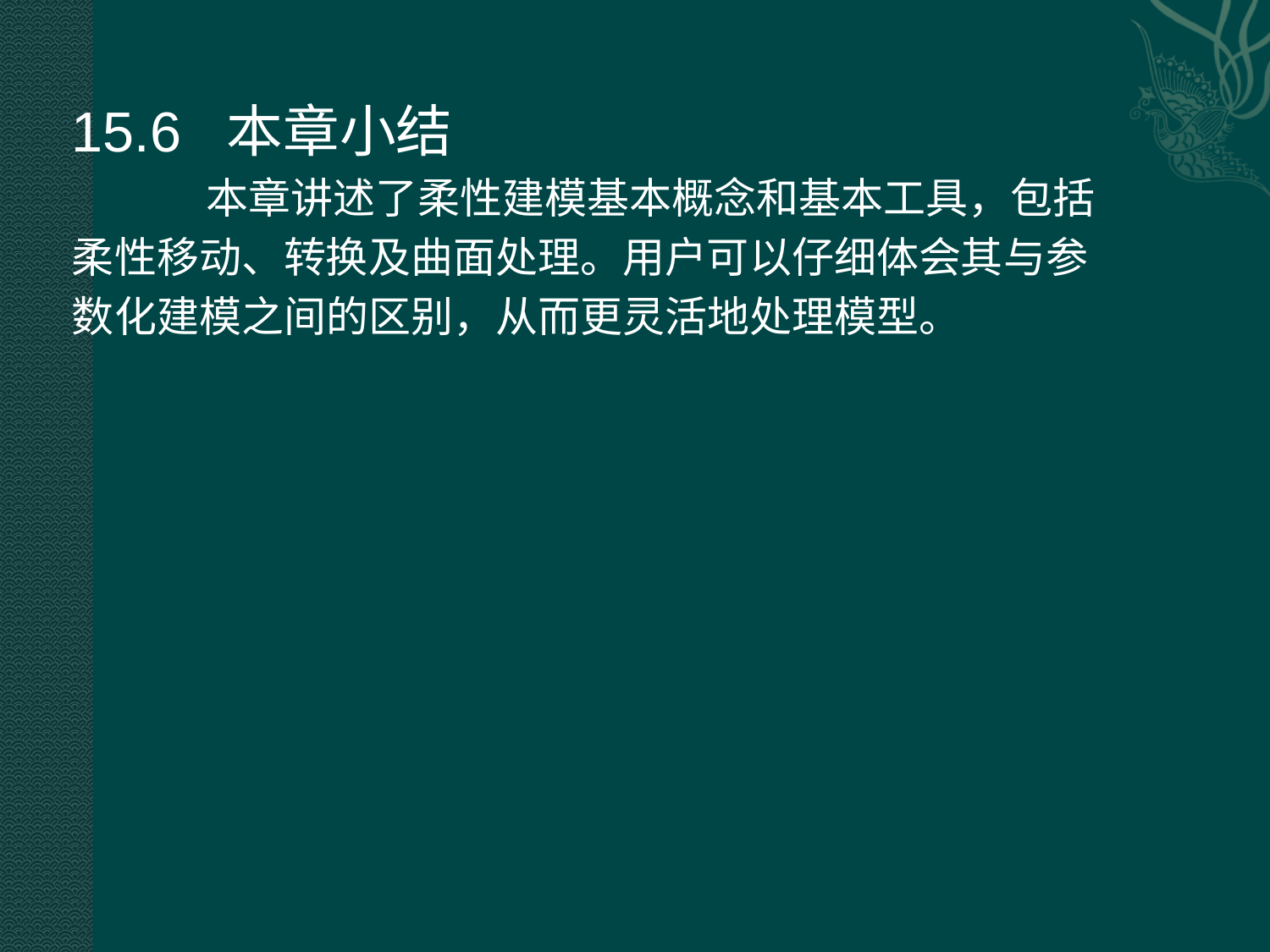

15.6  本章小结
             本章讲述了柔性建模基本概念和基本工具，包括
柔性移动、转换及曲面处理。用户可以仔细体会其与参
数化建模之间的区别，从而更灵活地处理模型。